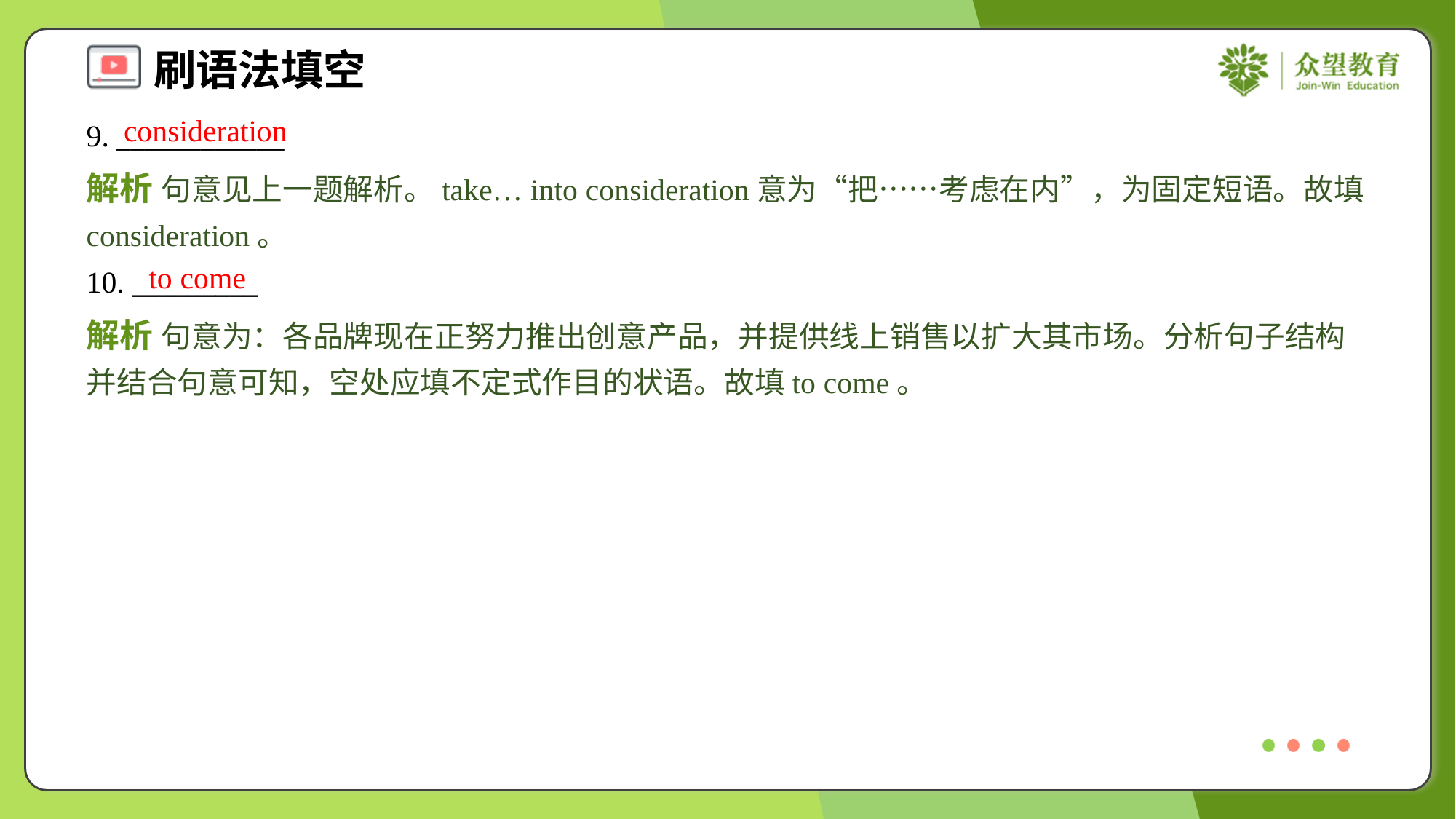

consideration
9. ____________
解析 句意见上一题解析。take… into consideration意为“把……考虑在内”，为固定短语。故填consideration。
to come
10. _________
解析 句意为：各品牌现在正努力推出创意产品，并提供线上销售以扩大其市场。分析句子结构并结合句意可知，空处应填不定式作目的状语。故填to come。